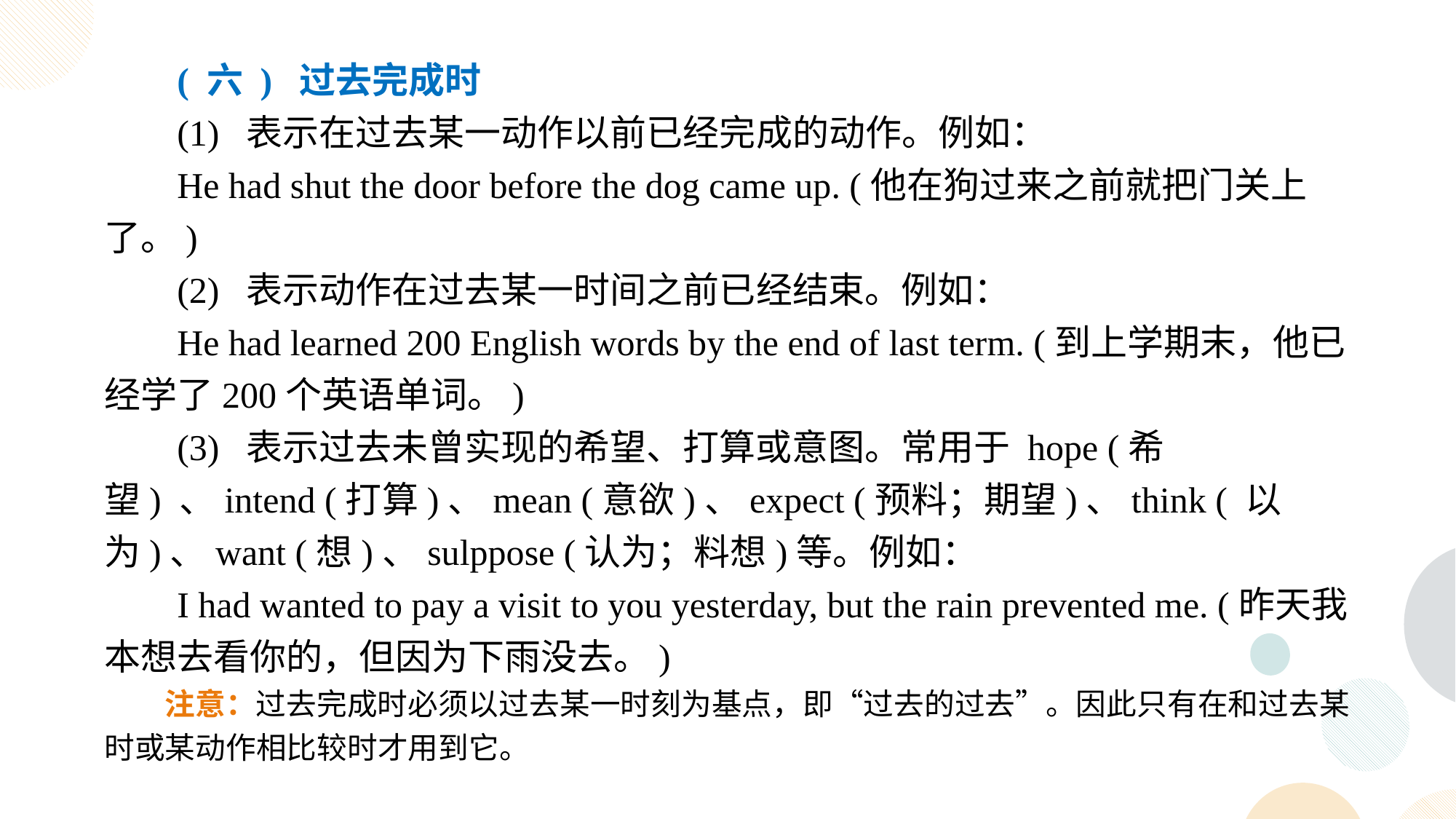

( 六 )  过去完成时
(1)  表示在过去某一动作以前已经完成的动作。例如：
He had shut the door before the dog came up. (他在狗过来之前就把门关上了。)
(2)  表示动作在过去某一时间之前已经结束。例如：
He had learned 200 English words by the end of last term. (到上学期末，他已经学了200个英语单词。)
(3)  表示过去未曾实现的希望、打算或意图。常用于 hope (希望) 、intend (打算)、mean (意欲)、expect (预料；期望)、think ( 以为)、want (想)、sulppose (认为；料想)等。例如：
I had wanted to pay a visit to you yesterday, but the rain prevented me. (昨天我本想去看你的，但因为下雨没去。)
注意：过去完成时必须以过去某一时刻为基点，即“过去的过去”。因此只有在和过去某时或某动作相比较时才用到它。